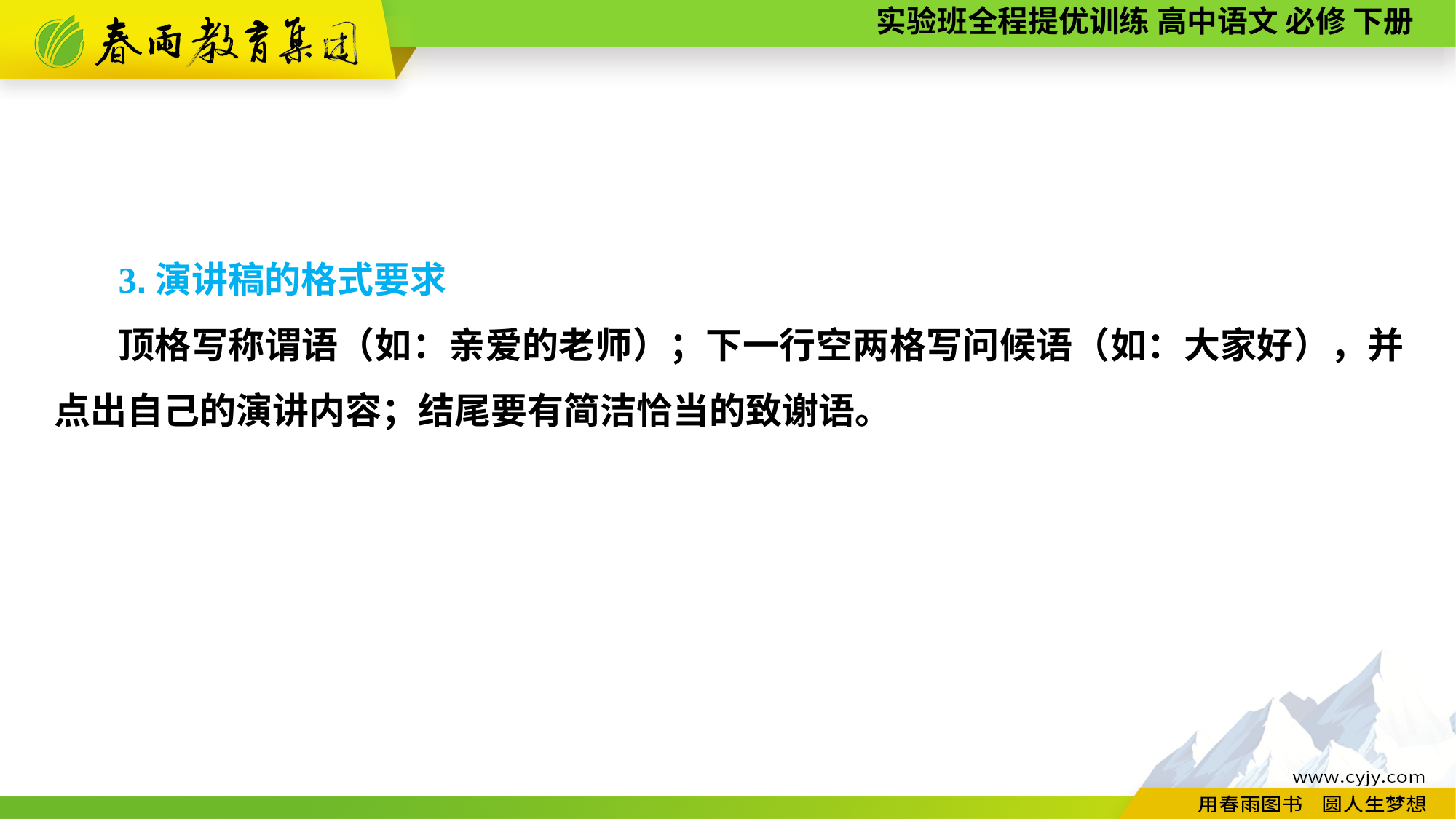

3.演讲稿的格式要求
顶格写称谓语（如：亲爱的老师）；下一行空两格写问候语（如：大家好），并点出自己的演讲内容；结尾要有简洁恰当的致谢语。